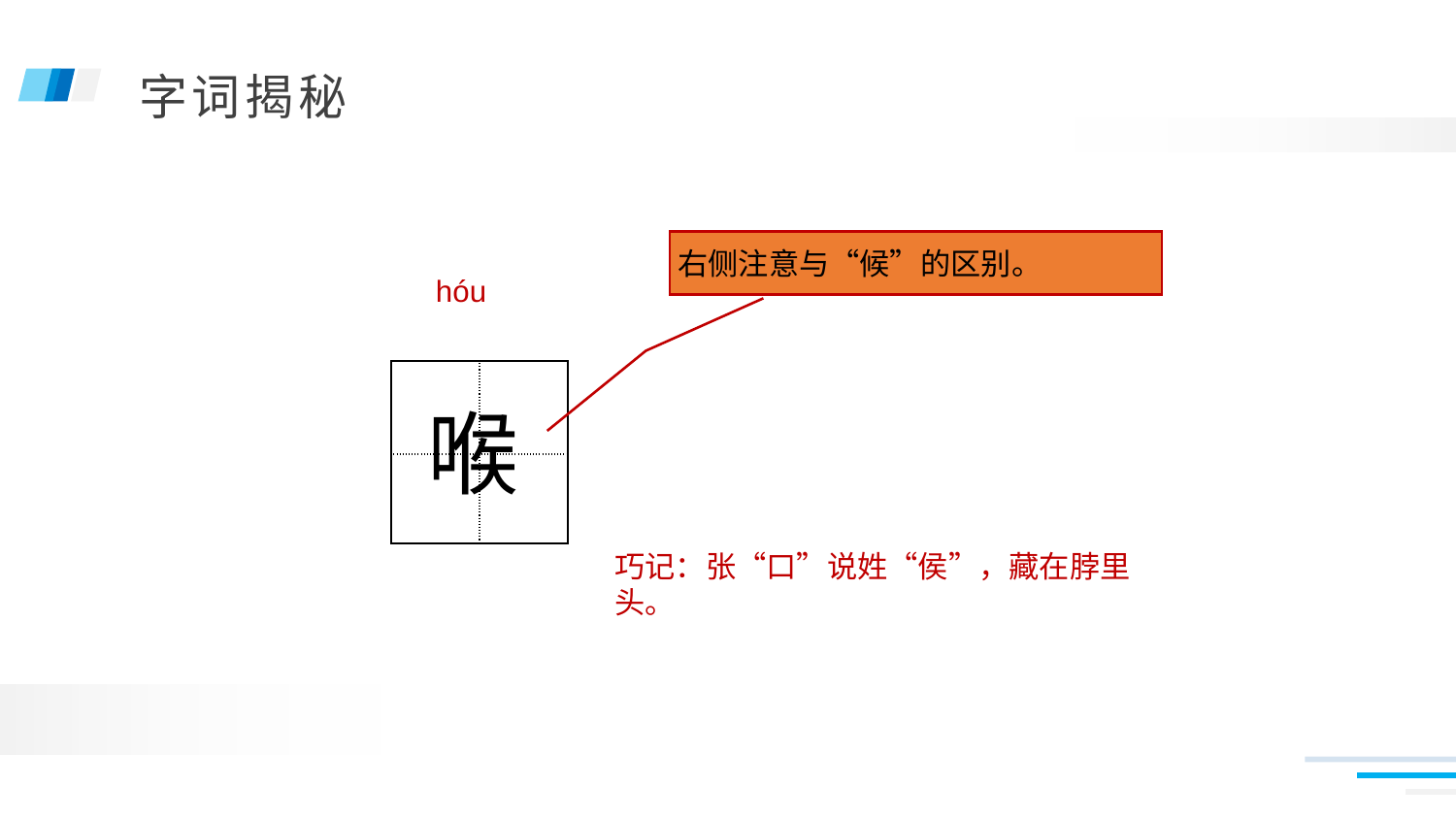

右侧注意与“候”的区别。
hóu
|  |  |
| --- | --- |
|  |  |
喉
巧记：张“口”说姓“侯”，藏在脖里头。